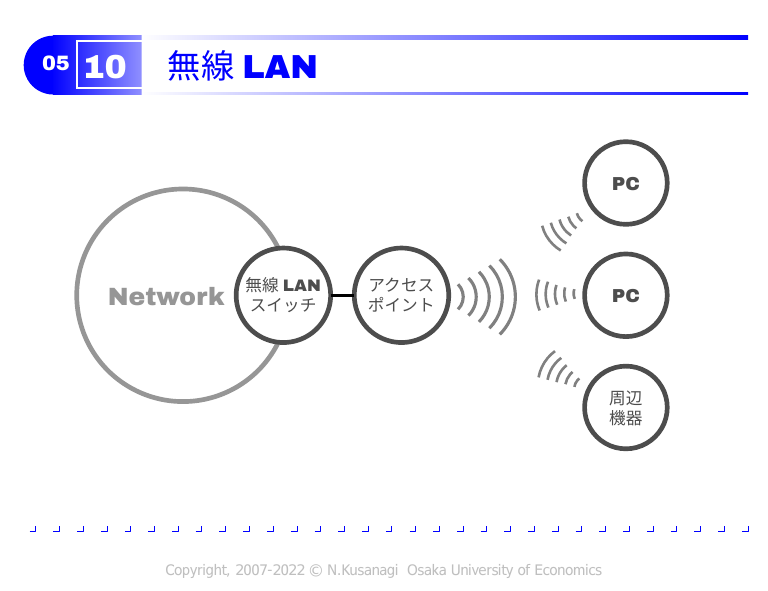

# 10   無線LAN
PC

Network

無線LAN
スイッチ
アクセス
ポイント

PC

周辺
機器